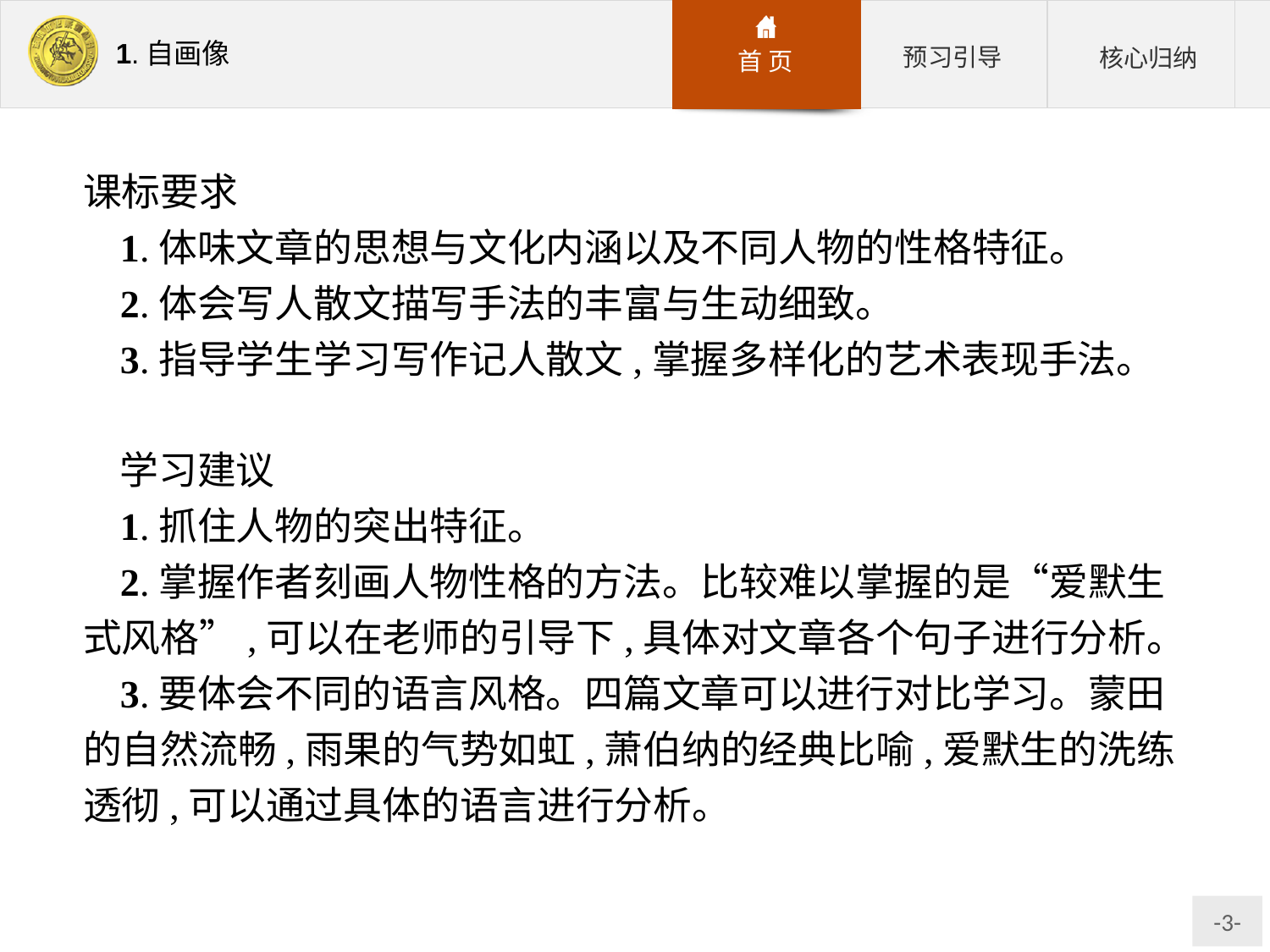

课标要求
1.体味文章的思想与文化内涵以及不同人物的性格特征。
2.体会写人散文描写手法的丰富与生动细致。
3.指导学生学习写作记人散文,掌握多样化的艺术表现手法。

学习建议
1.抓住人物的突出特征。
2.掌握作者刻画人物性格的方法。比较难以掌握的是“爱默生式风格”,可以在老师的引导下,具体对文章各个句子进行分析。
3.要体会不同的语言风格。四篇文章可以进行对比学习。蒙田的自然流畅,雨果的气势如虹,萧伯纳的经典比喻,爱默生的洗练透彻,可以通过具体的语言进行分析。